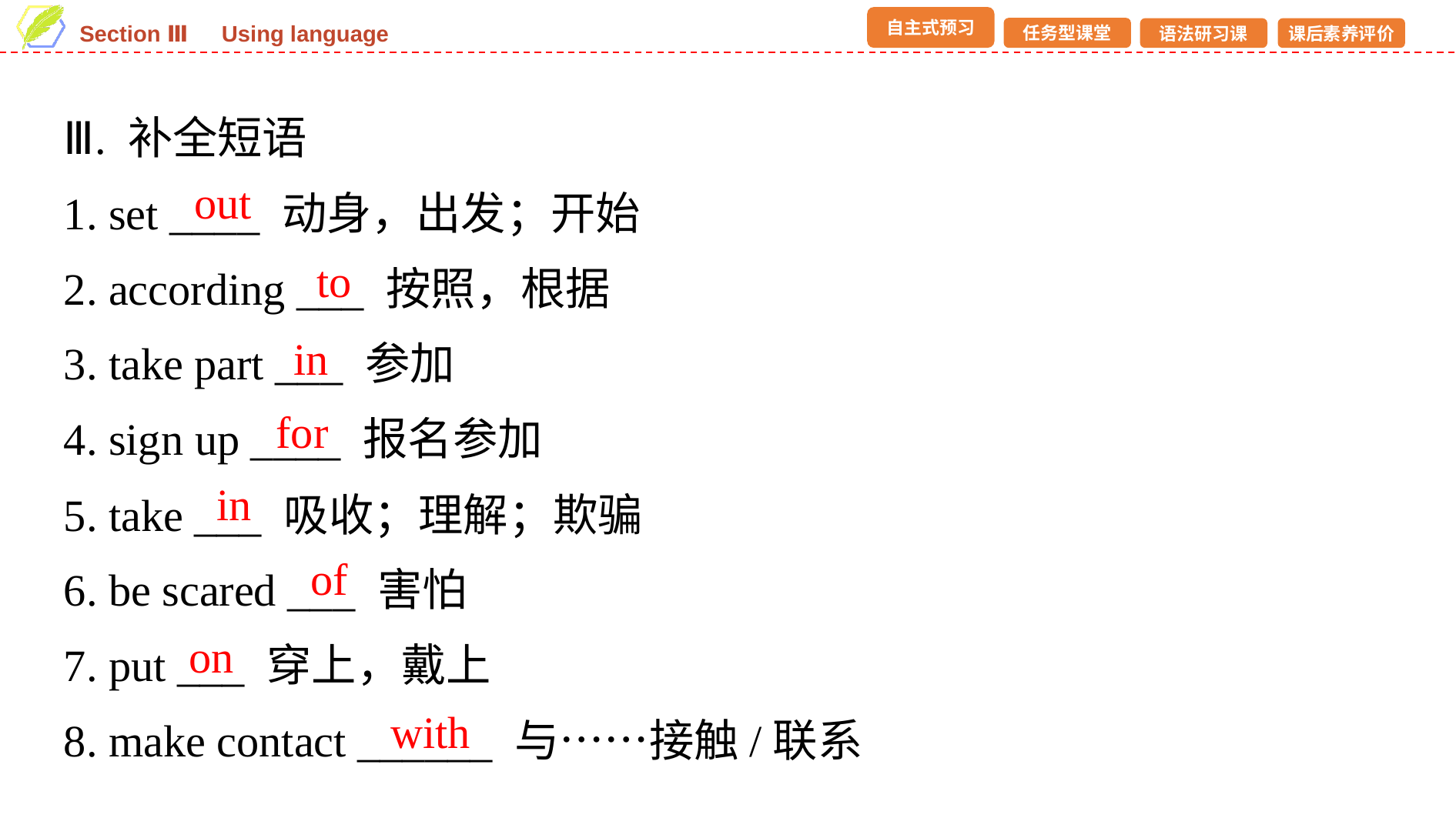

Ⅲ. 补全短语
1. set ____ 动身，出发；开始
2. according ___ 按照，根据
3. take part ___ 参加
4. sign up ____ 报名参加
5. take ___ 吸收；理解；欺骗
6. be scared ___ 害怕
7. put ___ 穿上，戴上
8. make contact ______ 与……接触/联系
out
to
in
for
in
of
on
with